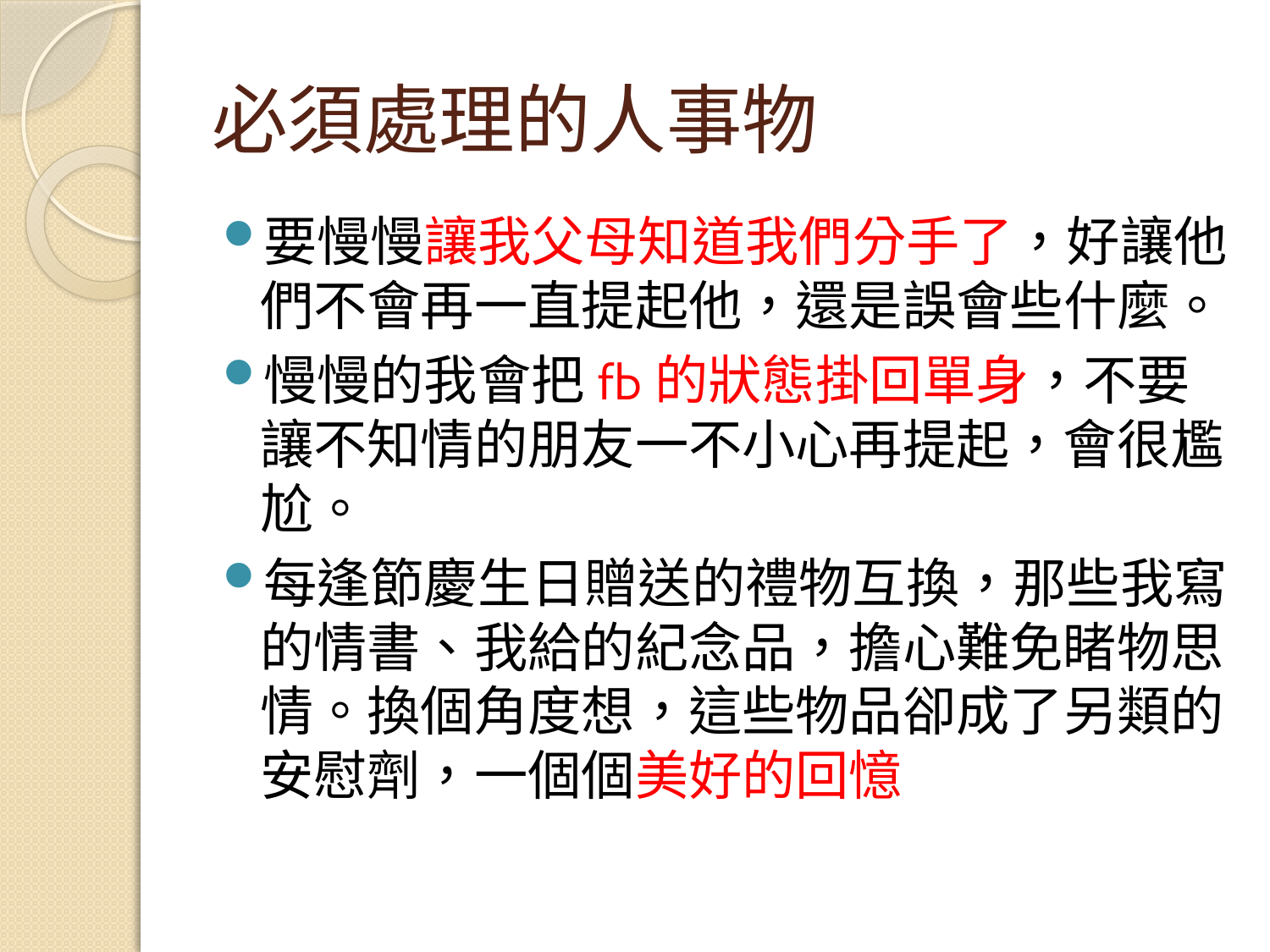

# 必須處理的人事物
要慢慢讓我父母知道我們分手了，好讓他們不會再一直提起他，還是誤會些什麼。
慢慢的我會把fb的狀態掛回單身，不要讓不知情的朋友一不小心再提起，會很尷尬。
每逢節慶生日贈送的禮物互換，那些我寫的情書、我給的紀念品，擔心難免睹物思情。換個角度想，這些物品卻成了另類的安慰劑，一個個美好的回憶